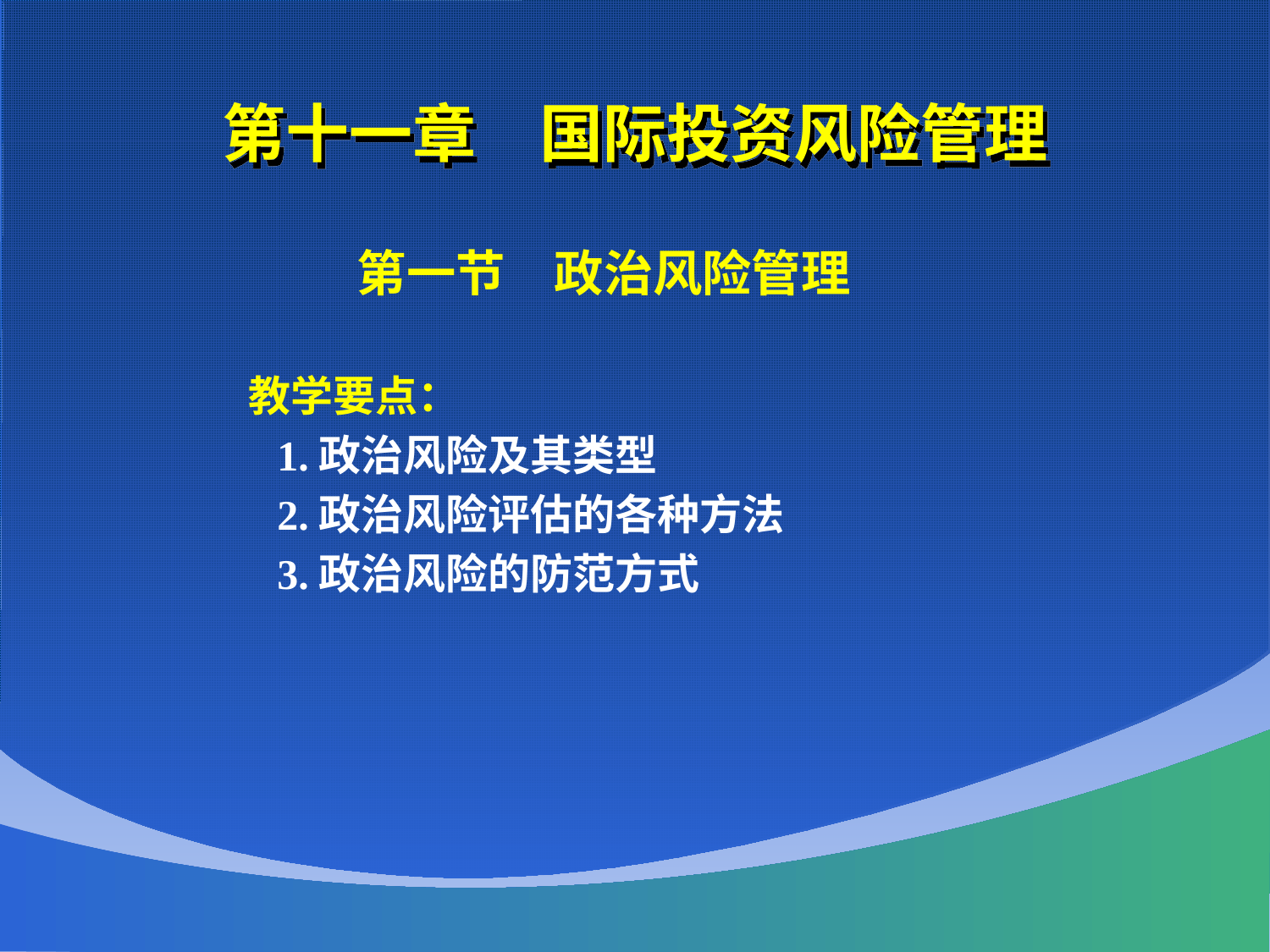

# 第十一章　国际投资风险管理
                        第一节　政治风险管理

                 教学要点：
                   1.政治风险及其类型
                   2.政治风险评估的各种方法
                   3.政治风险的防范方式